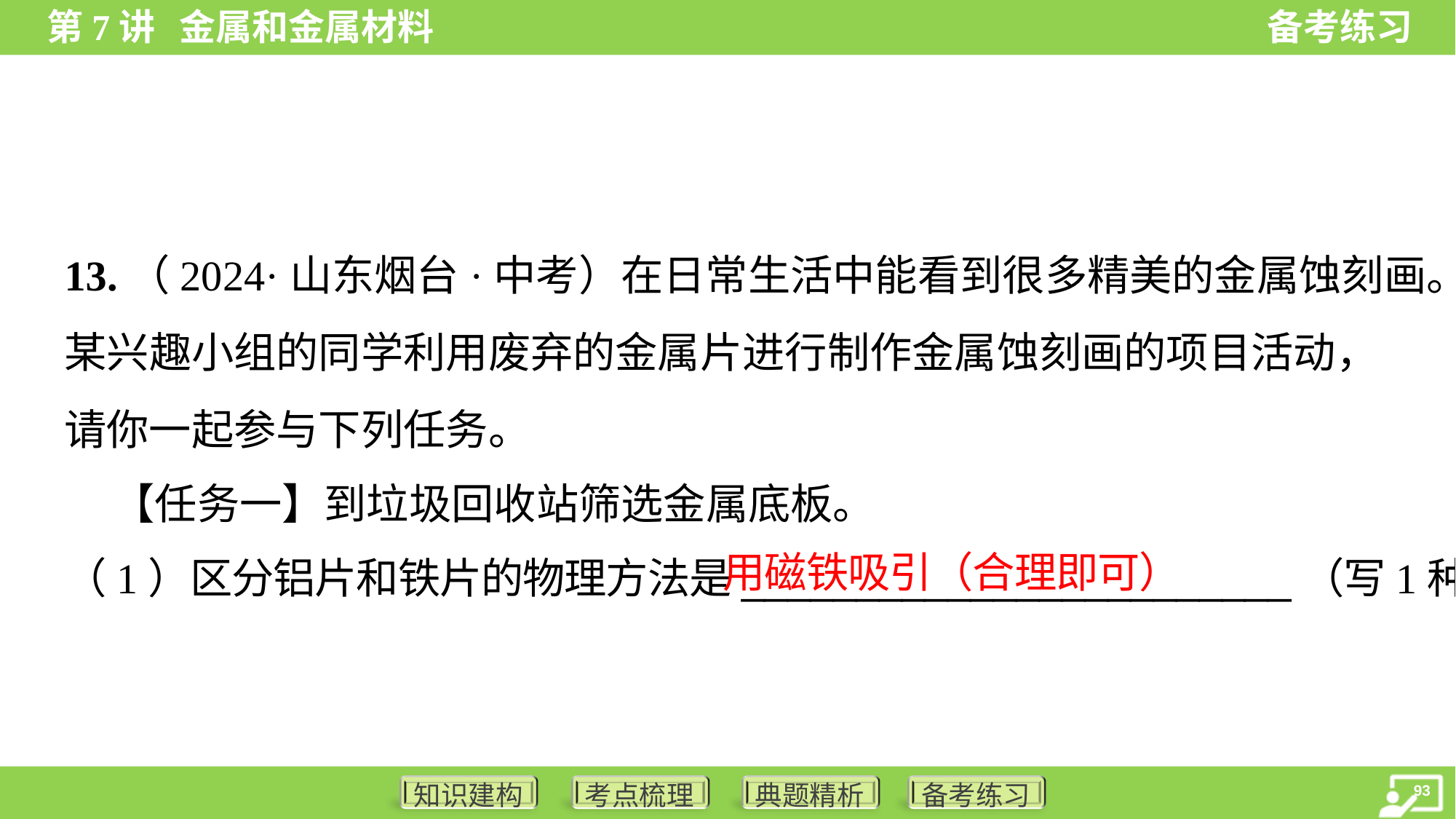

13.（2024·山东烟台·中考）在日常生活中能看到很多精美的金属蚀刻画。
某兴趣小组的同学利用废弃的金属片进行制作金属蚀刻画的项目活动，
请你一起参与下列任务。
    【任务一】到垃圾回收站筛选金属底板。
用磁铁吸引（合理即可）
（1）区分铝片和铁片的物理方法是________________________（写1种）。